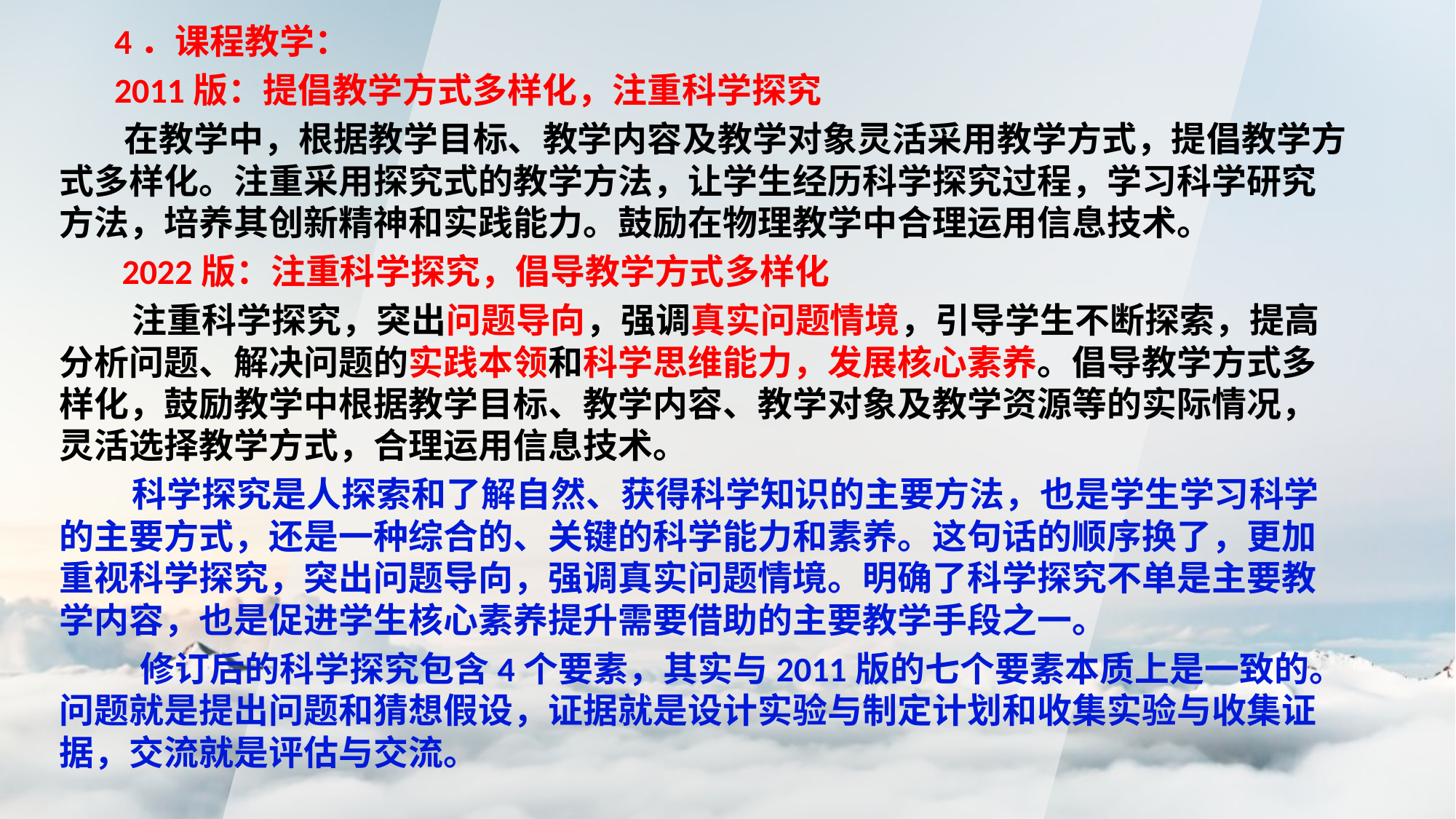

4．课程教学：
       2011版：提倡教学方式多样化，注重科学探究
       在教学中，根据教学目标、教学内容及教学对象灵活采用教学方式，提倡教学方式多样化。注重采用探究式的教学方法，让学生经历科学探究过程，学习科学研究方法，培养其创新精神和实践能力。鼓励在物理教学中合理运用信息技术。
        2022版：注重科学探究，倡导教学方式多样化
        注重科学探究，突出问题导向，强调真实问题情境，引导学生不断探索，提高分析问题、解决问题的实践本领和科学思维能力，发展核心素养。倡导教学方式多样化，鼓励教学中根据教学目标、教学内容、教学对象及教学资源等的实际情况，灵活选择教学方式，合理运用信息技术。
        科学探究是人探索和了解自然、获得科学知识的主要方法，也是学生学习科学的主要方式，还是一种综合的、关键的科学能力和素养。这句话的顺序换了，更加重视科学探究，突出问题导向，强调真实问题情境。明确了科学探究不单是主要教学内容，也是促进学生核心素养提升需要借助的主要教学手段之一。
         修订后的科学探究包含4个要素，其实与2011版的七个要素本质上是一致的。问题就是提出问题和猜想假设，证据就是设计实验与制定计划和收集实验与收集证据，交流就是评估与交流。